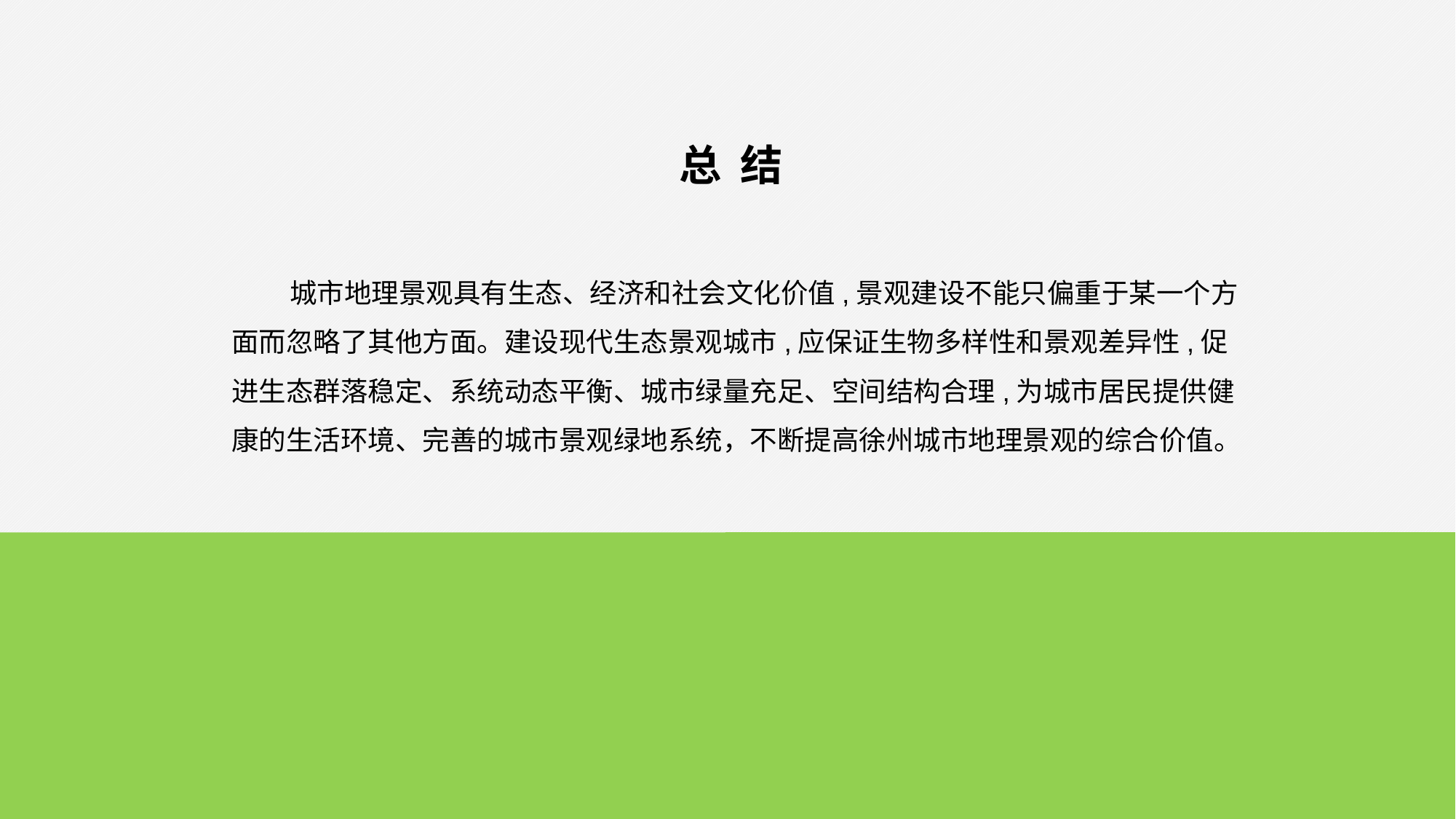

总  结
  城市地理景观具有生态、经济和社会文化价值,景观建设不能只偏重于某一个方面而忽略了其他方面。建设现代生态景观城市,应保证生物多样性和景观差异性,促进生态群落稳定、系统动态平衡、城市绿量充足、空间结构合理,为城市居民提供健康的生活环境、完善的城市景观绿地系统，不断提高徐州城市地理景观的综合价值。